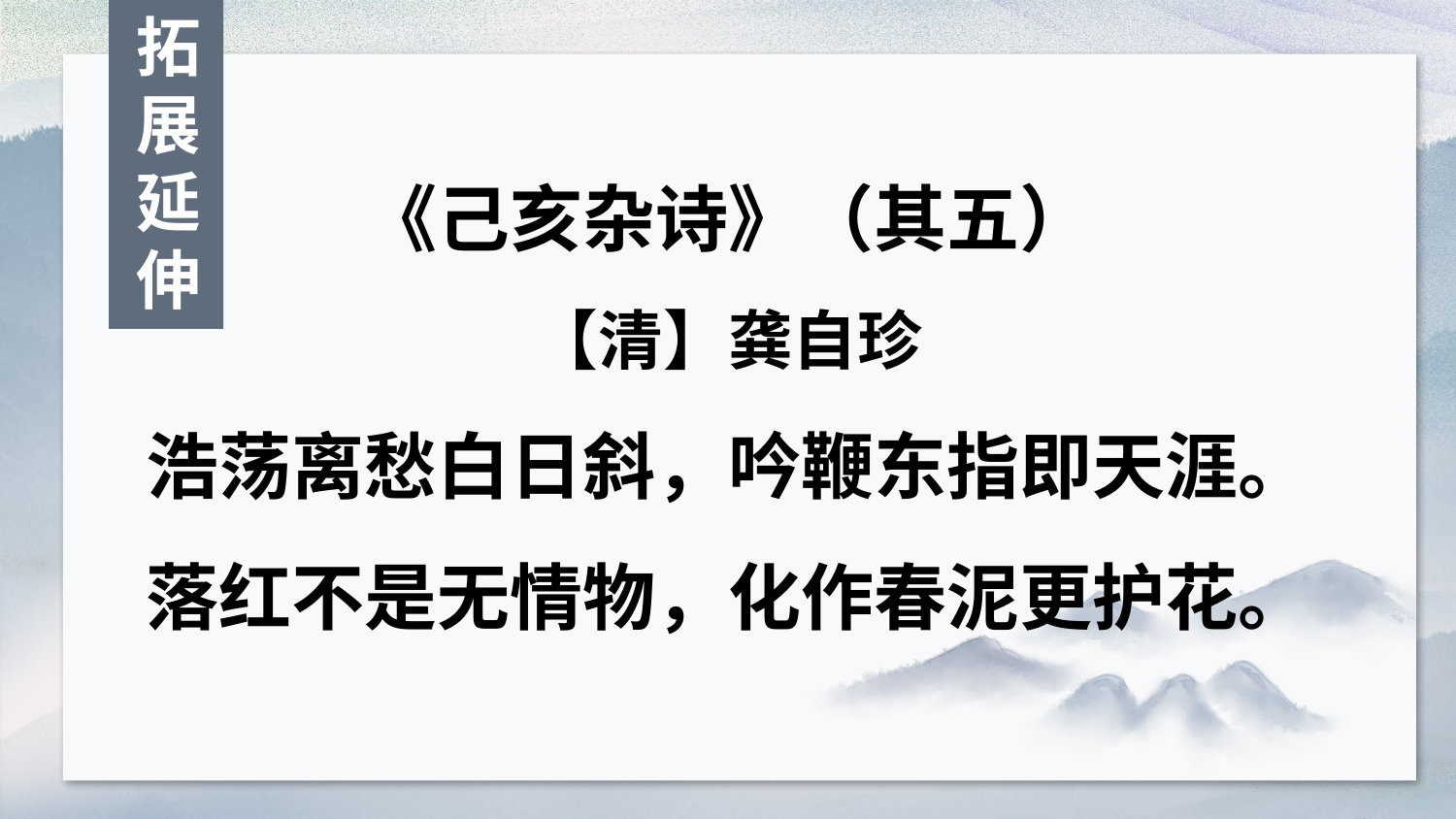

拓展延伸
《己亥杂诗》（其五）
【清】龚自珍
浩荡离愁白日斜，吟鞭东指即天涯。
落红不是无情物，化作春泥更护花。